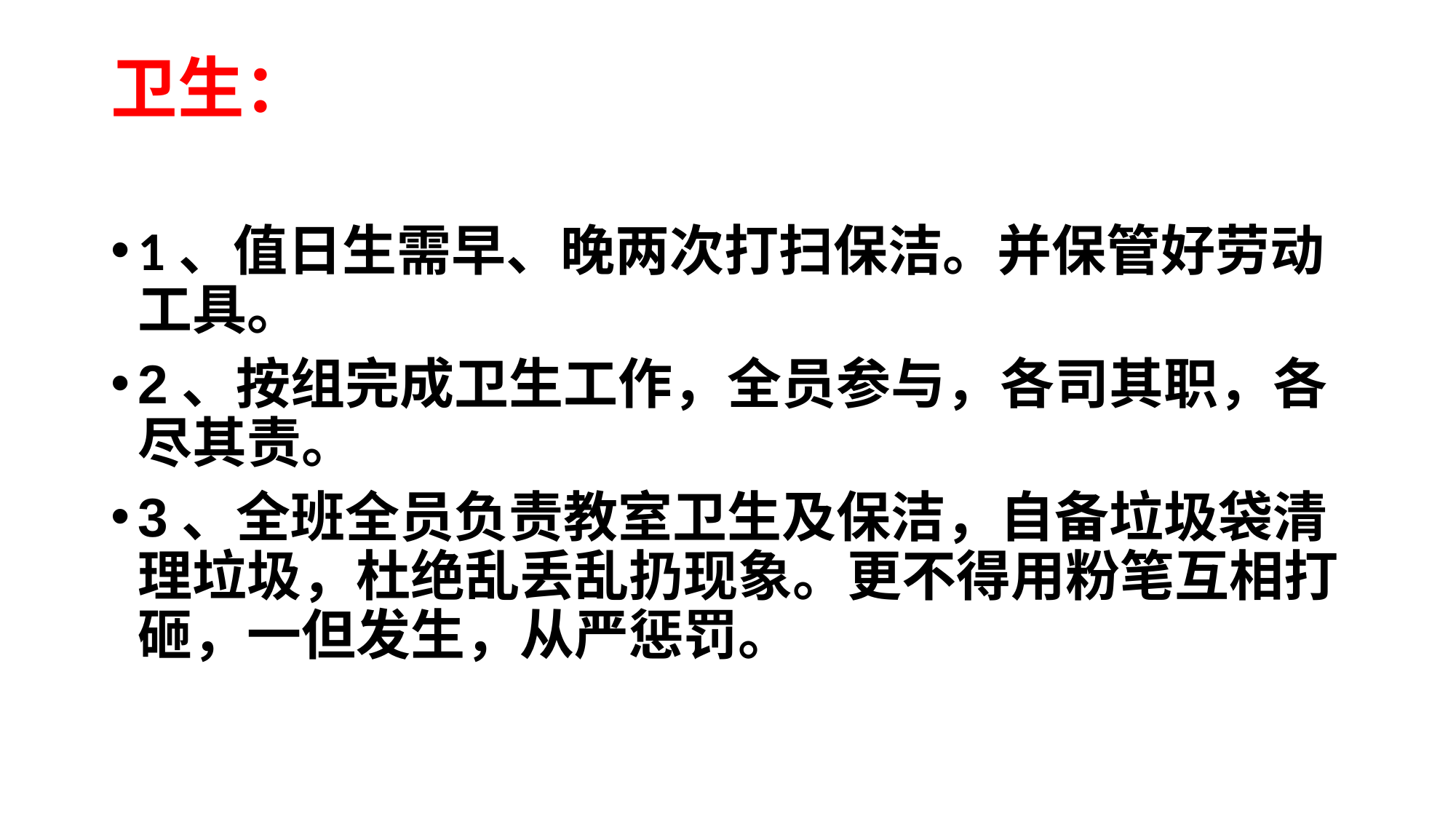

# 卫生：
1、值日生需早、晚两次打扫保洁。并保管好劳动工具。
2、按组完成卫生工作，全员参与，各司其职，各尽其责。
3、全班全员负责教室卫生及保洁，自备垃圾袋清理垃圾，杜绝乱丢乱扔现象。更不得用粉笔互相打砸，一但发生，从严惩罚。